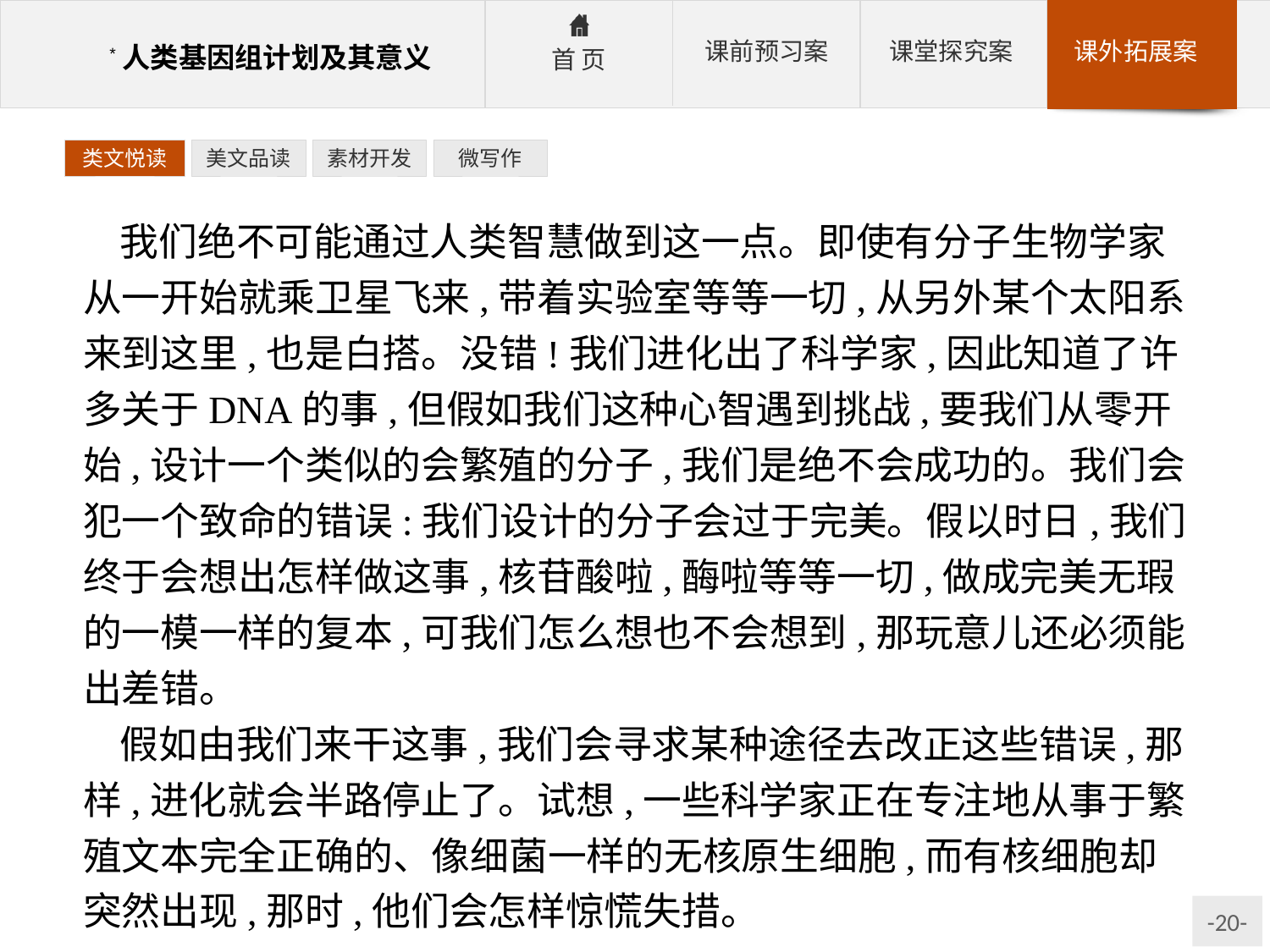

类文悦读
美文品读
素材开发
微写作
我们绝不可能通过人类智慧做到这一点。即使有分子生物学家从一开始就乘卫星飞来,带着实验室等等一切,从另外某个太阳系来到这里,也是白搭。没错!我们进化出了科学家,因此知道了许多关于DNA的事,但假如我们这种心智遇到挑战,要我们从零开始,设计一个类似的会繁殖的分子,我们是绝不会成功的。我们会犯一个致命的错误:我们设计的分子会过于完美。假以时日,我们终于会想出怎样做这事,核苷酸啦,酶啦等等一切,做成完美无瑕的一模一样的复本,可我们怎么想也不会想到,那玩意儿还必须能出差错。
假如由我们来干这事,我们会寻求某种途径去改正这些错误,那样,进化就会半路停止了。试想,一些科学家正在专注地从事于繁殖文本完全正确的、像细菌一样的无核原生细胞,而有核细胞却突然出现,那时,他们会怎样惊慌失措。